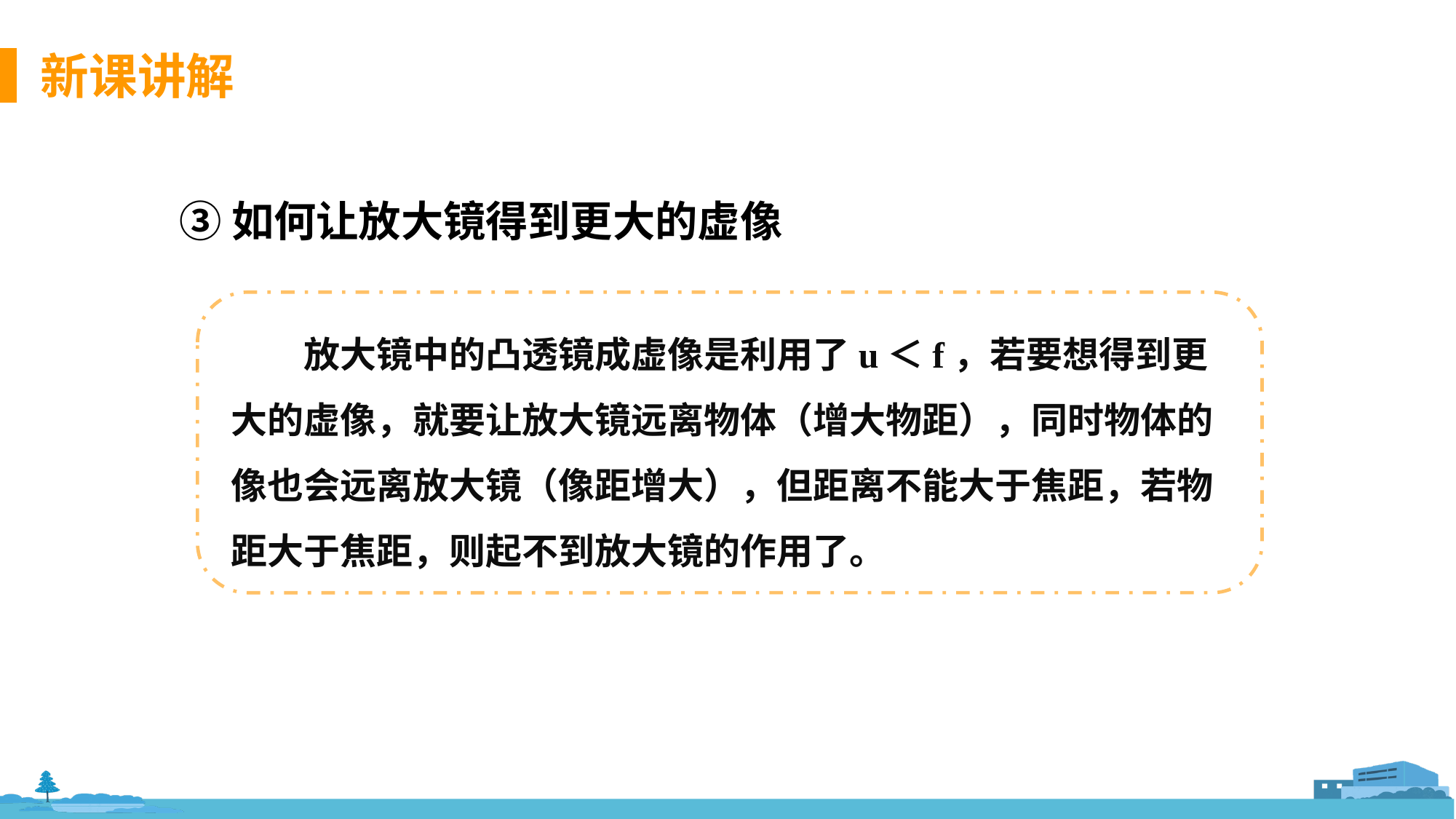

③如何让放大镜得到更大的虚像

放大镜中的凸透镜成虚像是利用了u＜f，若要想得到更大的虚像，就要让放大镜远离物体（增大物距），同时物体的像也会远离放大镜（像距增大），但距离不能大于焦距，若物距大于焦距，则起不到放大镜的作用了。